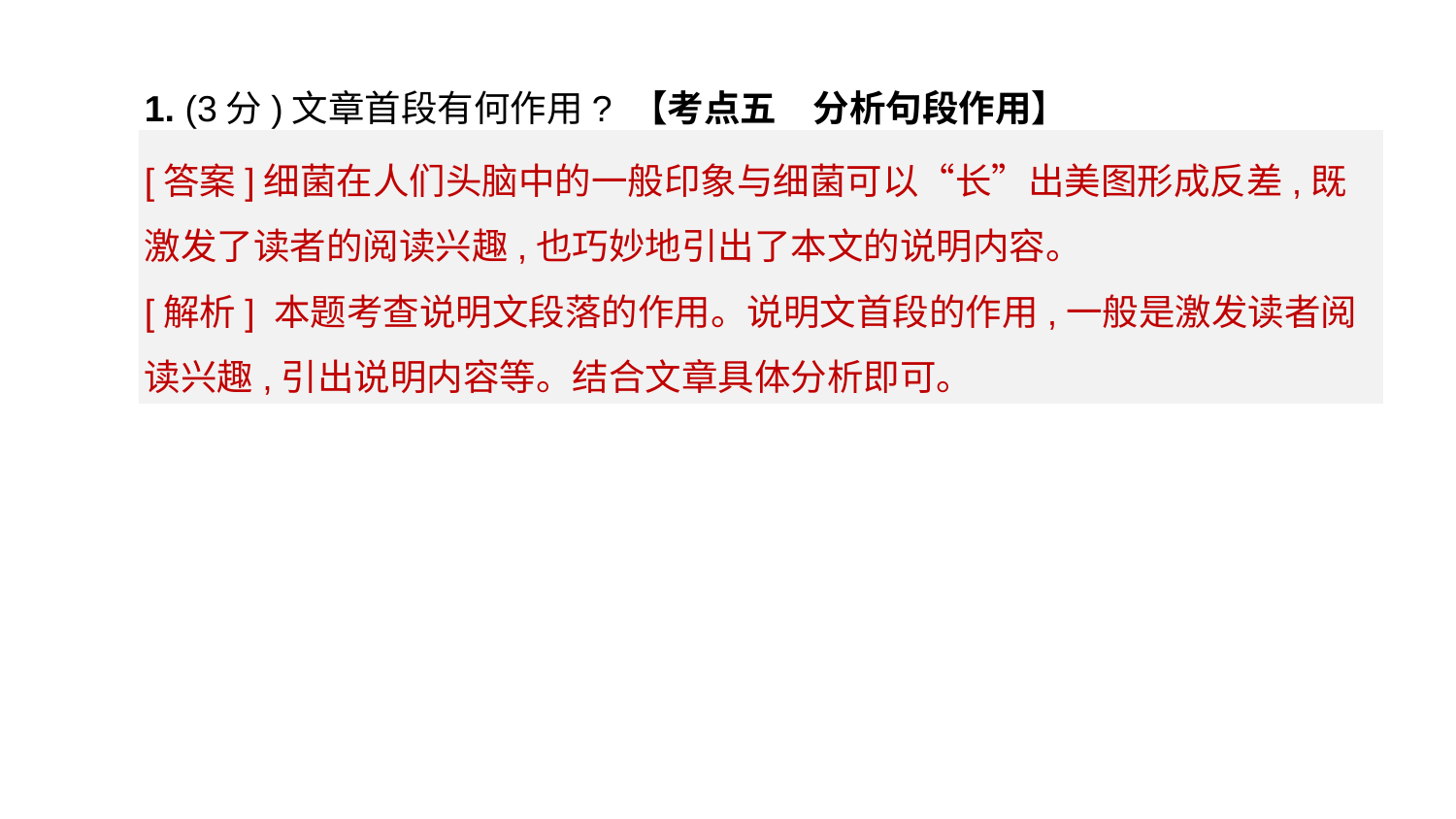

1. (3分)文章首段有何作用? 【考点五　分析句段作用】
[答案]细菌在人们头脑中的一般印象与细菌可以“长”出美图形成反差,既激发了读者的阅读兴趣,也巧妙地引出了本文的说明内容。
[解析] 本题考查说明文段落的作用。说明文首段的作用,一般是激发读者阅读兴趣,引出说明内容等。结合文章具体分析即可。